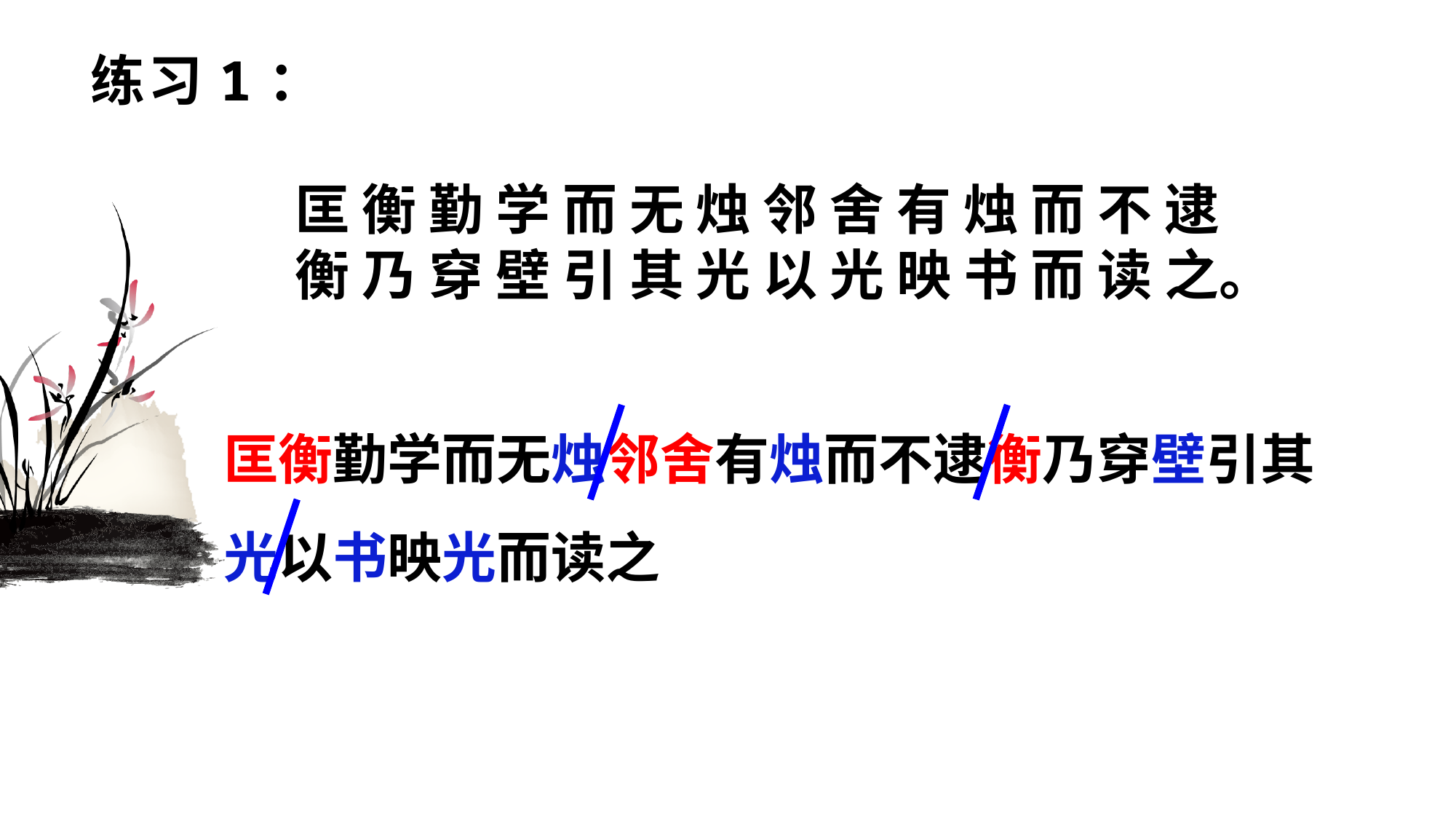

# 练习1：
匡 衡 勤 学 而 无 烛 邻 舍 有 烛 而 不 逮
衡 乃 穿 壁 引 其 光 以 光 映 书 而 读 之。
匡衡勤学而无烛邻舍有烛而不逮衡乃穿壁引其
光以书映光而读之